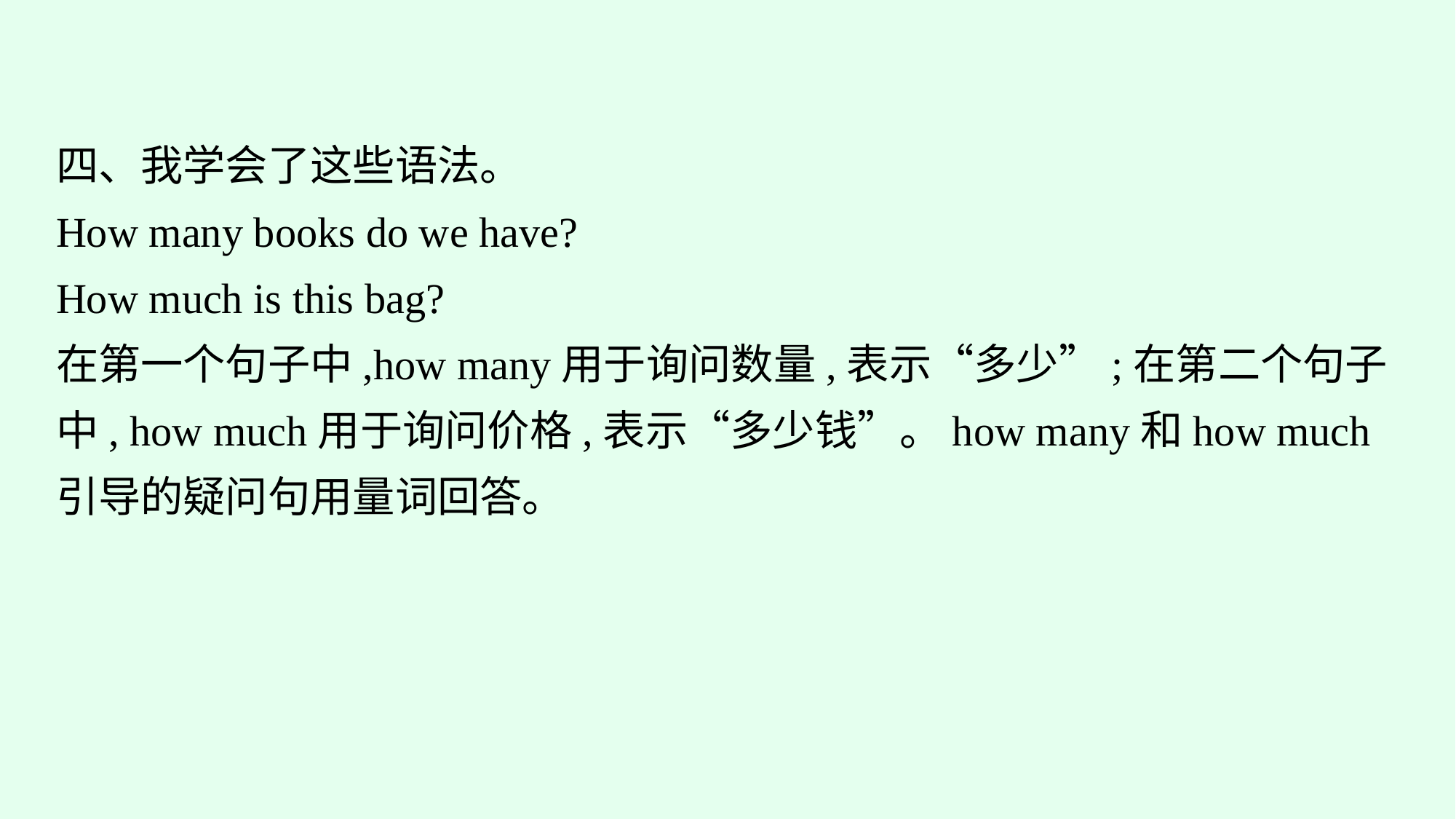

四、我学会了这些语法。
How many books do we have?
How much is this bag?
在第一个句子中,how many用于询问数量,表示“多少”;在第二个句子中, how much用于询问价格,表示“多少钱”。how many和how much引导的疑问句用量词回答。